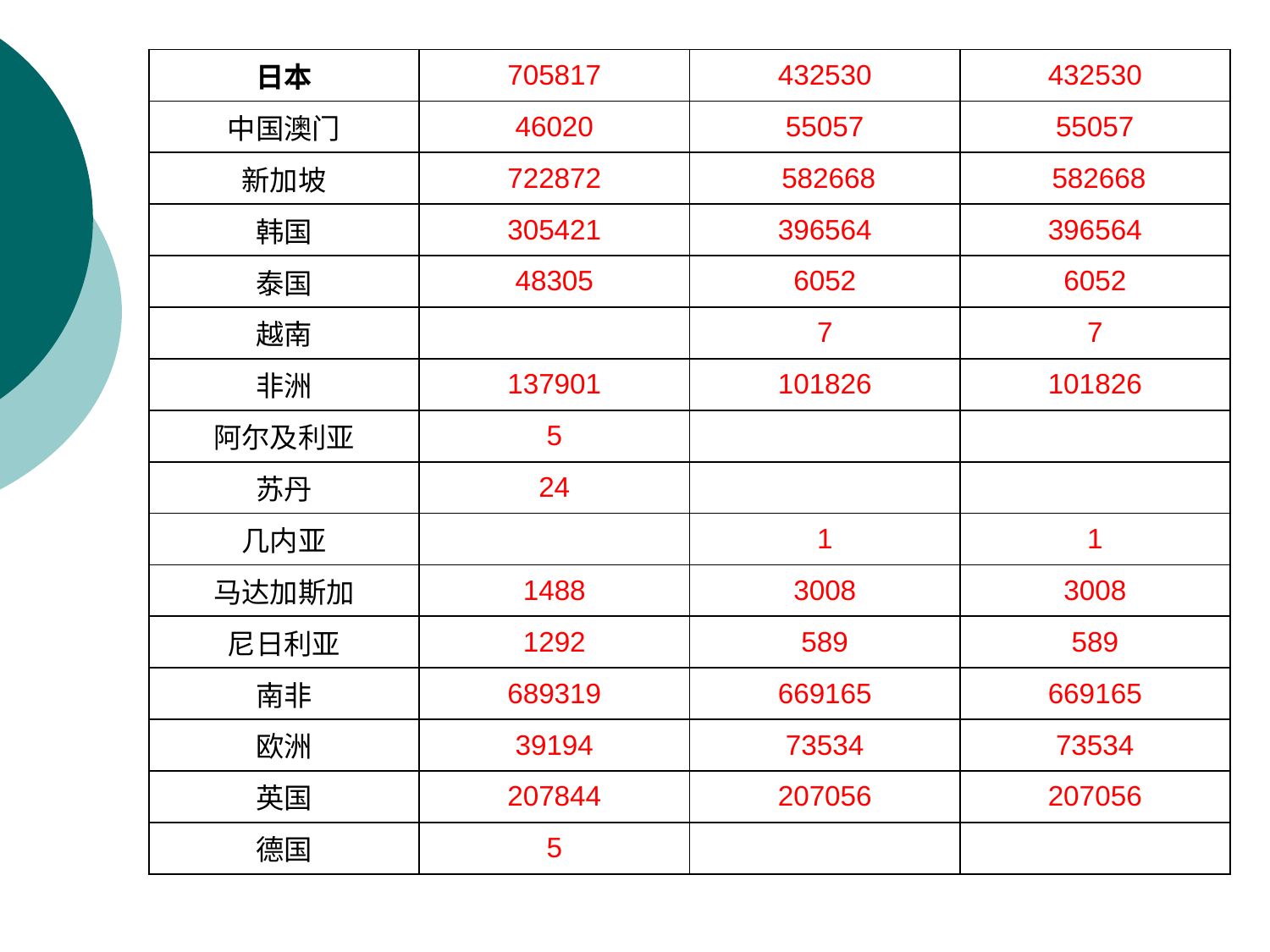

#
| 日本 | 705817 | 432530 | 432530 |
| --- | --- | --- | --- |
| 中国澳门 | 46020 | 55057 | 55057 |
| 新加坡 | 722872 | 582668 | 582668 |
| 韩国 | 305421 | 396564 | 396564 |
| 泰国 | 48305 | 6052 | 6052 |
| 越南 |  | 7 | 7 |
| 非洲 | 137901 | 101826 | 101826 |
| 阿尔及利亚 | 5 |  |  |
| 苏丹 | 24 |  |  |
| 几内亚 |  | 1 | 1 |
| 马达加斯加 | 1488 | 3008 | 3008 |
| 尼日利亚 | 1292 | 589 | 589 |
| 南非 | 689319 | 669165 | 669165 |
| 欧洲 | 39194 | 73534 | 73534 |
| 英国 | 207844 | 207056 | 207056 |
| 德国 | 5 |  |  |